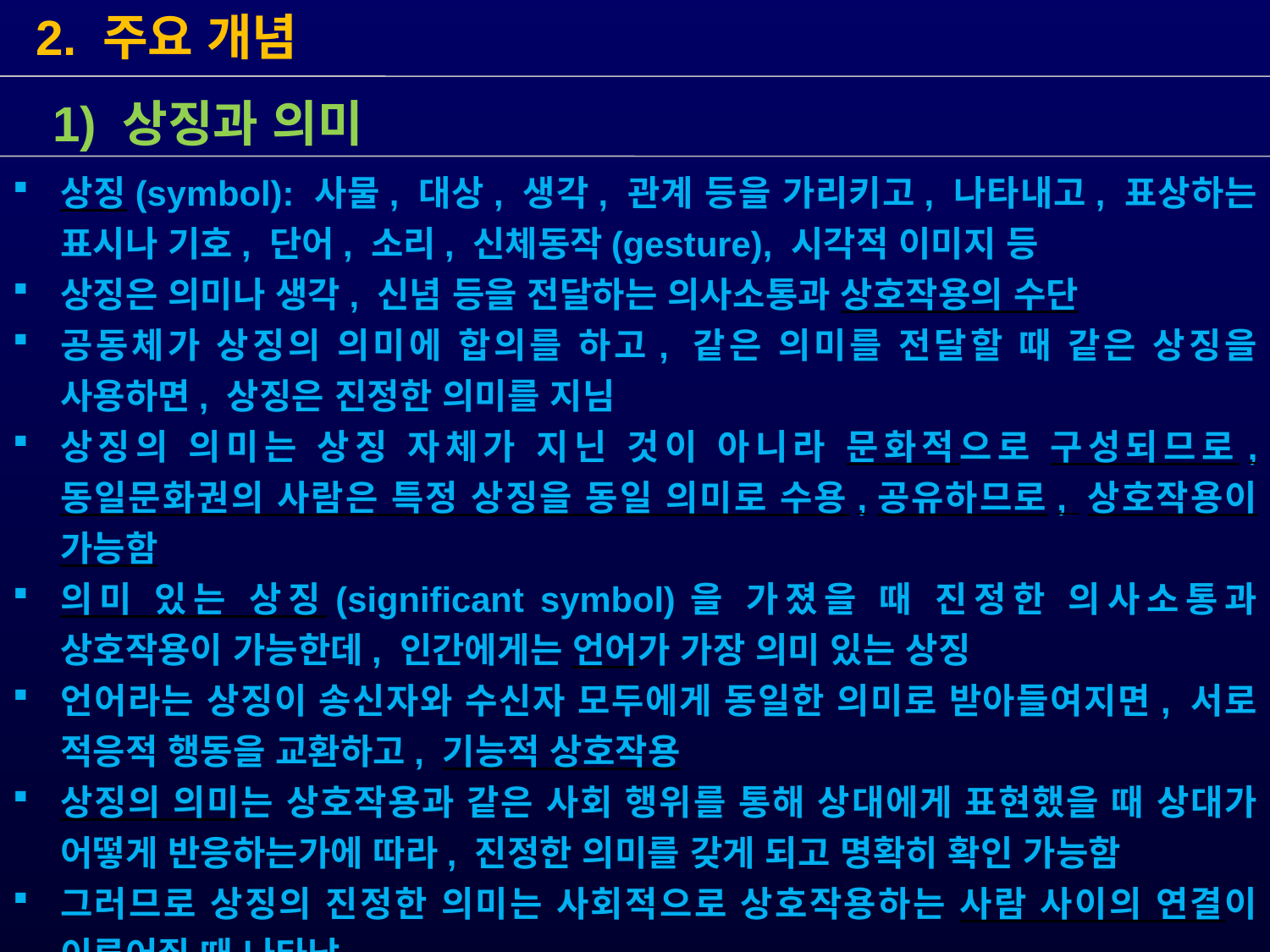

2. 주요 개념

  1) 상징과 의미

상징(symbol): 사물, 대상, 생각, 관계 등을 가리키고, 나타내고, 표상하는 표시나 기호, 단어, 소리, 신체동작(gesture), 시각적 이미지 등
상징은 의미나 생각, 신념 등을 전달하는 의사소통과 상호작용의 수단
공동체가 상징의 의미에 합의를 하고, 같은 의미를 전달할 때 같은 상징을 사용하면, 상징은 진정한 의미를 지님
상징의 의미는 상징 자체가 지닌 것이 아니라 문화적으로 구성되므로, 동일문화권의 사람은 특정 상징을 동일 의미로 수용,공유하므로, 상호작용이 가능함
의미 있는 상징(significant symbol)을 가졌을 때 진정한 의사소통과 상호작용이 가능한데, 인간에게는 언어가 가장 의미 있는 상징
언어라는 상징이 송신자와 수신자 모두에게 동일한 의미로 받아들여지면, 서로 적응적 행동을 교환하고, 기능적 상호작용
상징의 의미는 상호작용과 같은 사회 행위를 통해 상대에게 표현했을 때 상대가 어떻게 반응하는가에 따라, 진정한 의미를 갖게 되고 명확히 확인 가능함
그러므로 상징의 진정한 의미는 사회적으로 상호작용하는 사람 사이의 연결이 이루어질 때 나타남